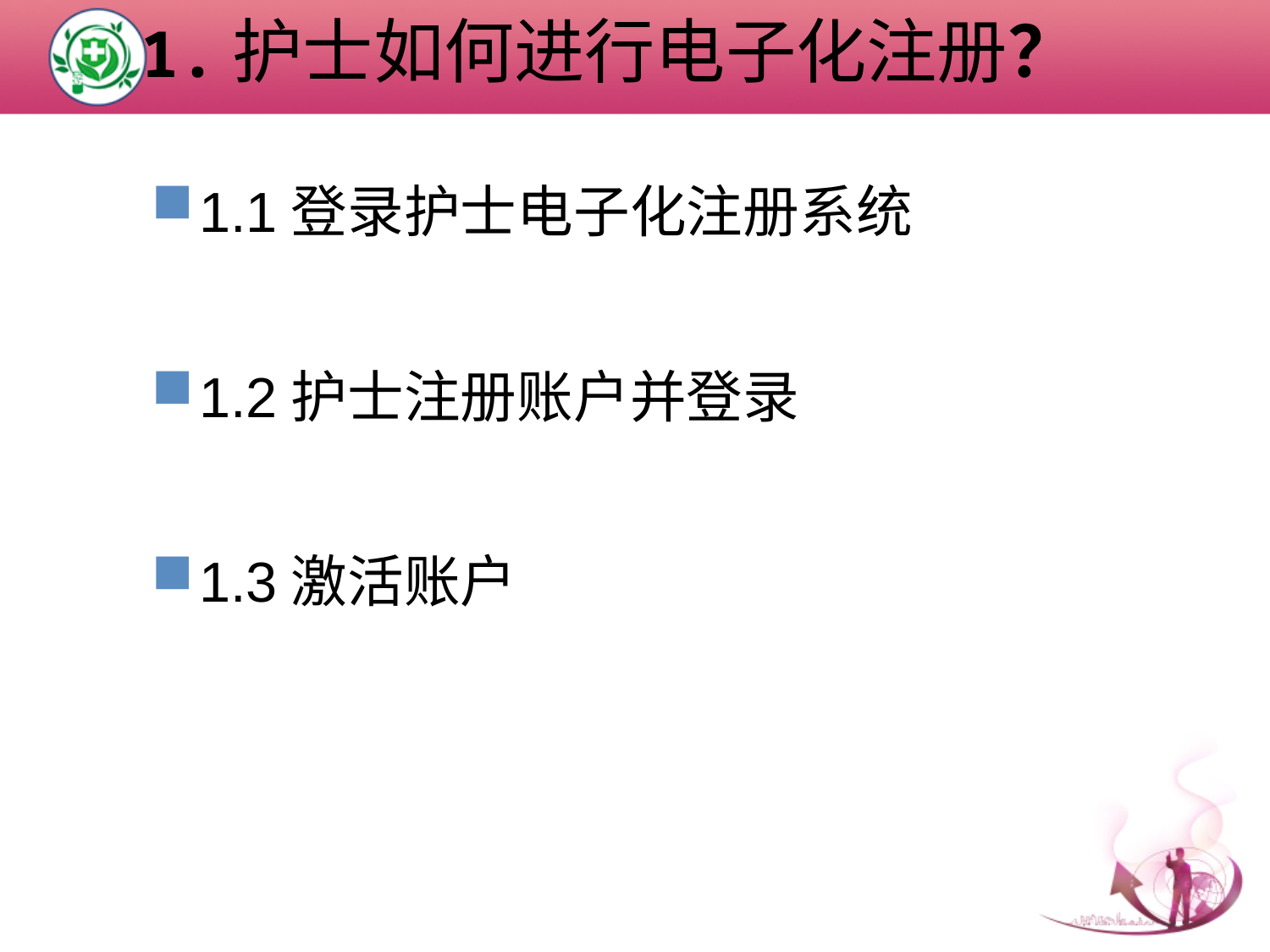

# 1.护士如何进行电子化注册？
1.1登录护士电子化注册系统

1.2护士注册账户并登录

1.3激活账户